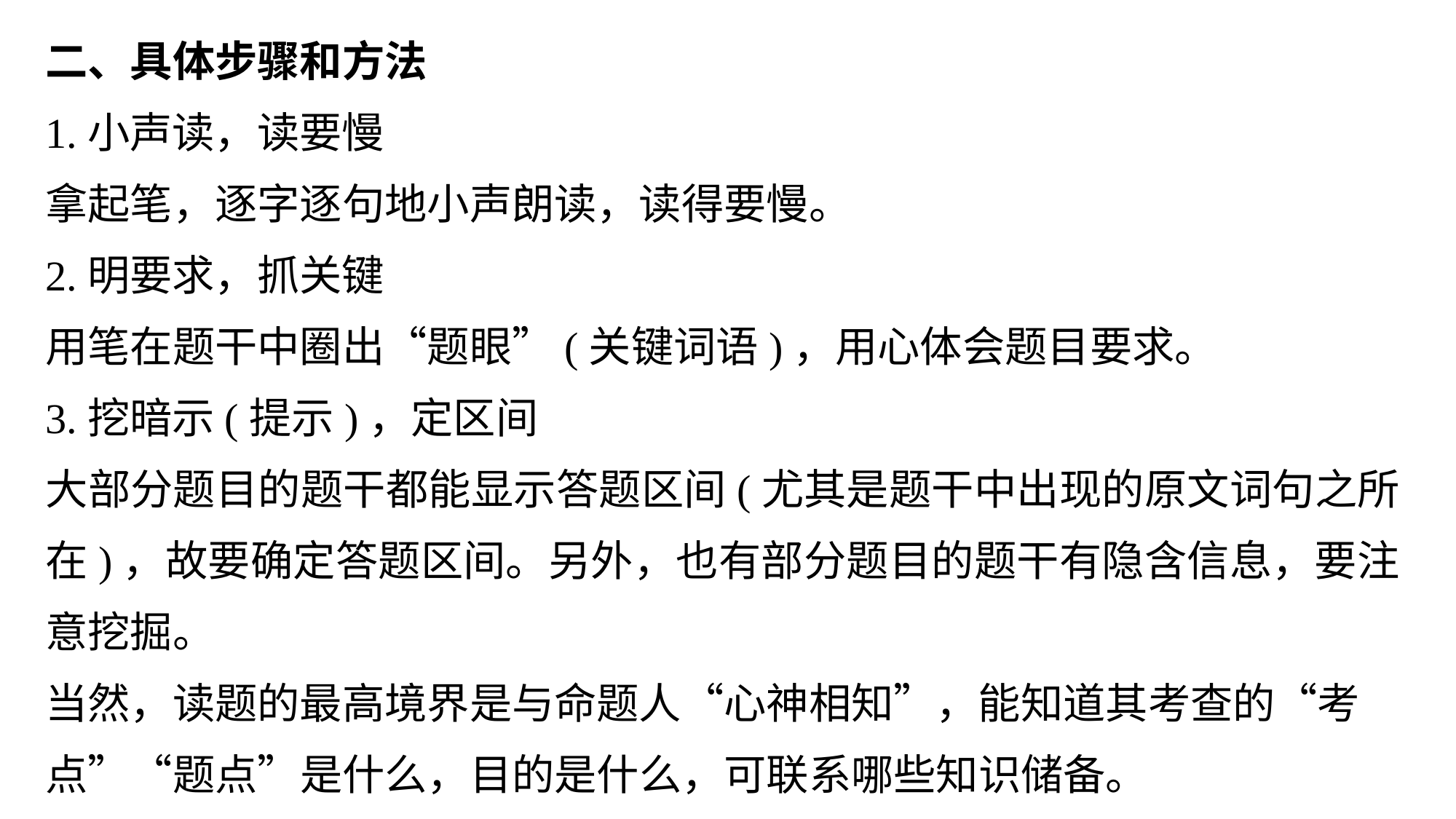

二、具体步骤和方法
1.小声读，读要慢
拿起笔，逐字逐句地小声朗读，读得要慢。
2.明要求，抓关键
用笔在题干中圈出“题眼”(关键词语)，用心体会题目要求。
3.挖暗示(提示)，定区间
大部分题目的题干都能显示答题区间(尤其是题干中出现的原文词句之所在)，故要确定答题区间。另外，也有部分题目的题干有隐含信息，要注意挖掘。
当然，读题的最高境界是与命题人“心神相知”，能知道其考查的“考点”“题点”是什么，目的是什么，可联系哪些知识储备。